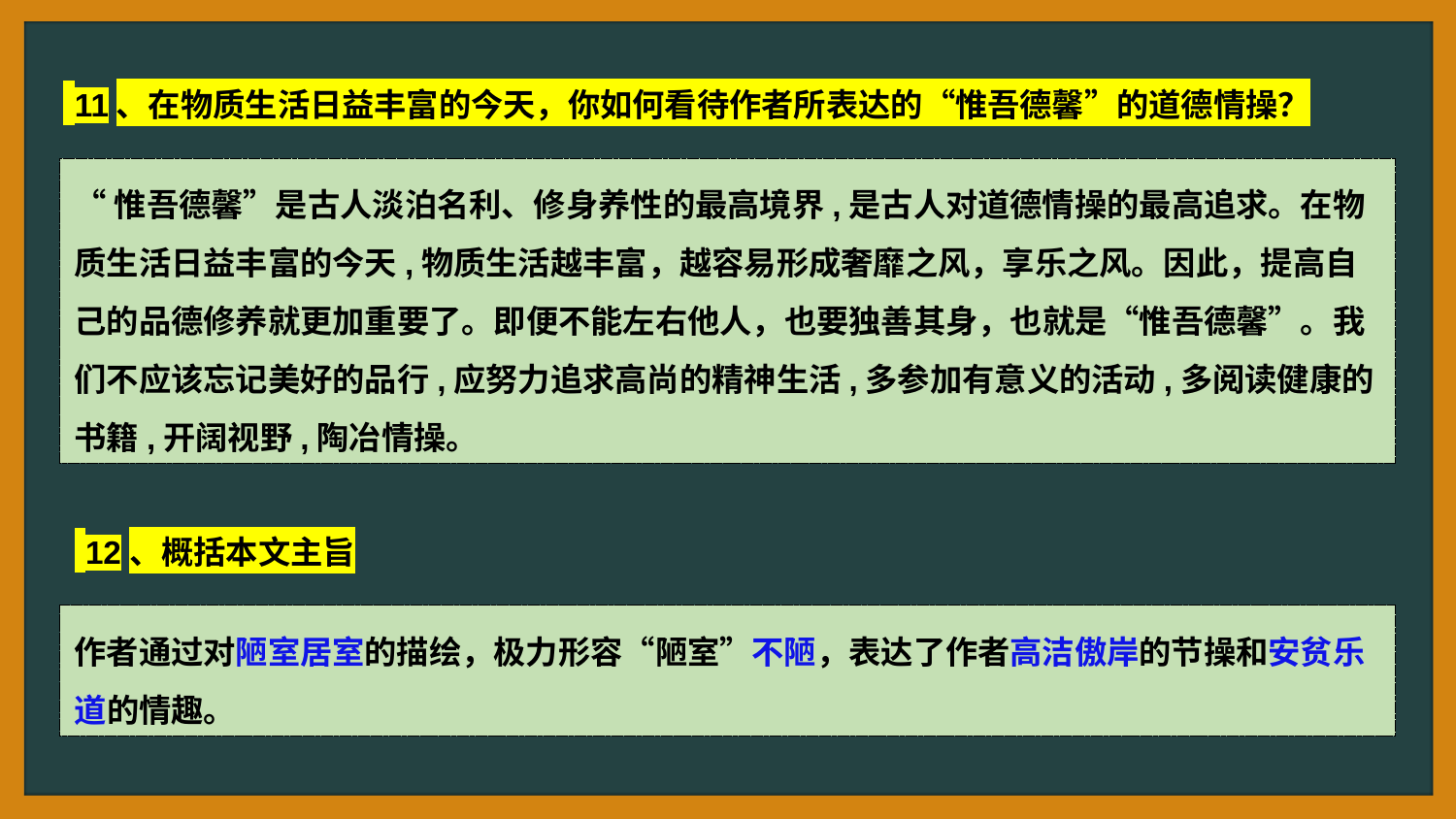

11、在物质生活日益丰富的今天，你如何看待作者所表达的“惟吾德馨”的道德情操？
“惟吾德馨”是古人淡泊名利、修身养性的最高境界,是古人对道德情操的最高追求。在物质生活日益丰富的今天,物质生活越丰富，越容易形成奢靡之风，享乐之风。因此，提高自己的品德修养就更加重要了。即便不能左右他人，也要独善其身，也就是“惟吾德馨”。我们不应该忘记美好的品行,应努力追求高尚的精神生活,多参加有意义的活动,多阅读健康的书籍,开阔视野,陶冶情操。
 12、概括本文主旨
作者通过对陋室居室的描绘，极力形容“陋室”不陋，表达了作者高洁傲岸的节操和安贫乐道的情趣。